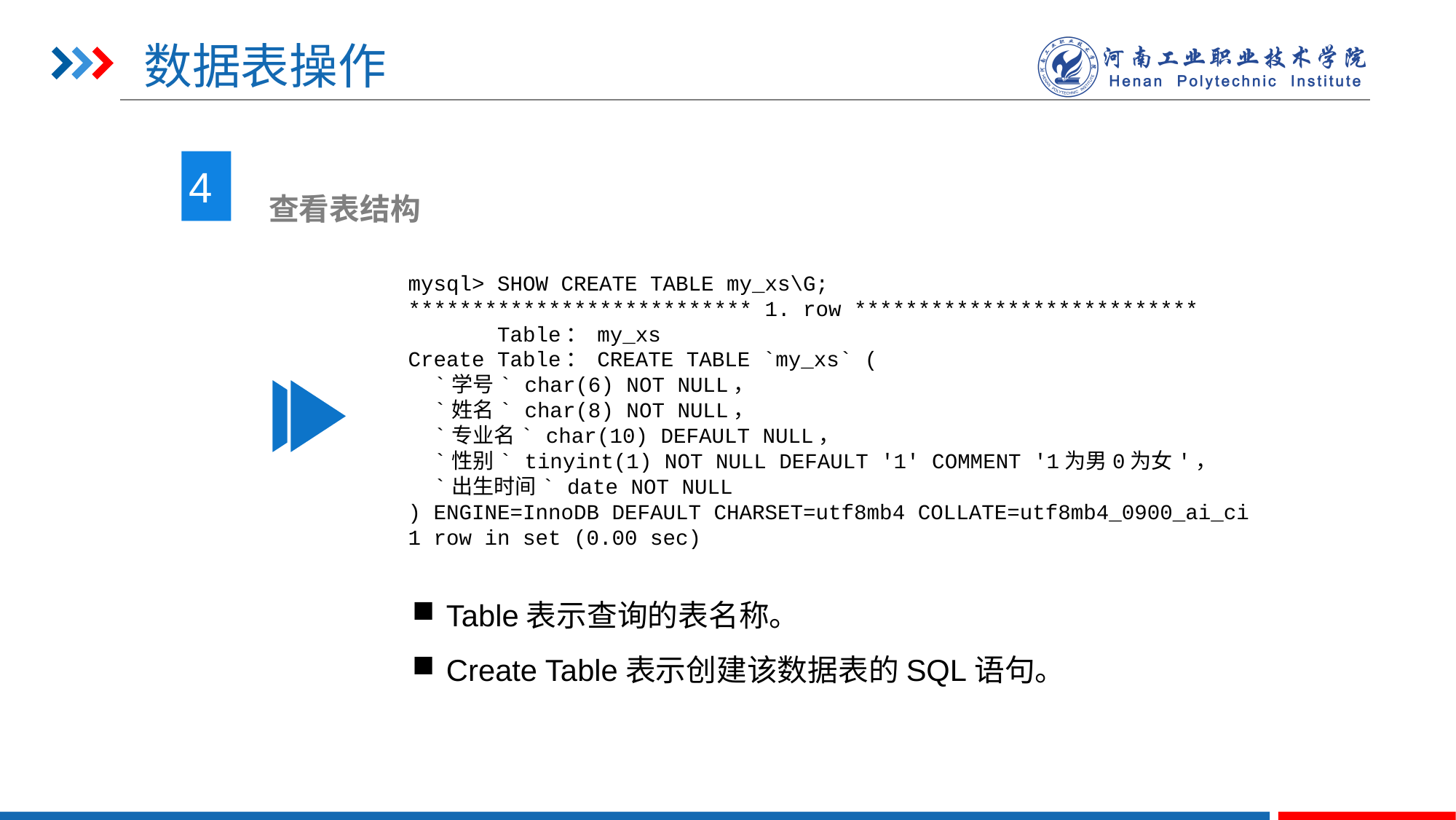

# 数据表操作

4
  查看表结构
mysql> SHOW CREATE TABLE my_xs\G;
*************************** 1. row ***************************
       Table： my_xs
Create Table： CREATE TABLE `my_xs` (
  `学号` char(6) NOT NULL，
  `姓名` char(8) NOT NULL，
  `专业名` char(10) DEFAULT NULL，
  `性别` tinyint(1) NOT NULL DEFAULT '1' COMMENT '1为男0为女'，
  `出生时间` date NOT NULL
) ENGINE=InnoDB DEFAULT CHARSET=utf8mb4 COLLATE=utf8mb4_0900_ai_ci
1 row in set (0.00 sec)

Table表示查询的表名称。
Create Table表示创建该数据表的SQL语句。